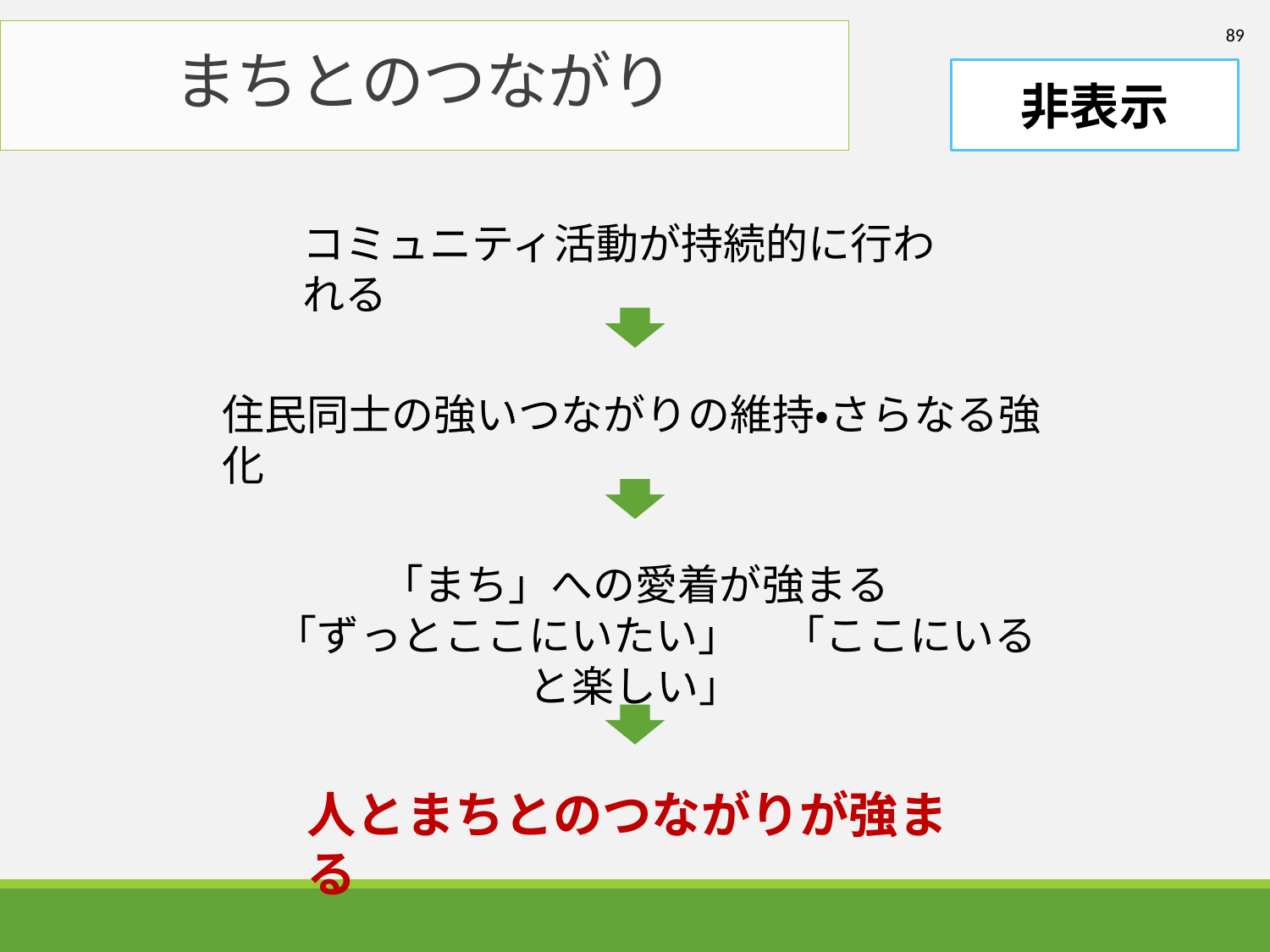

89
# まちとのつながり
非表示
コミュニティ活動が持続的に行われる

住民同士の強いつながりの維持・さらなる強化

「まち」への愛着が強まる
　「ずっとここにいたい」　「ここにいると楽しい」

人とまちとのつながりが強まる